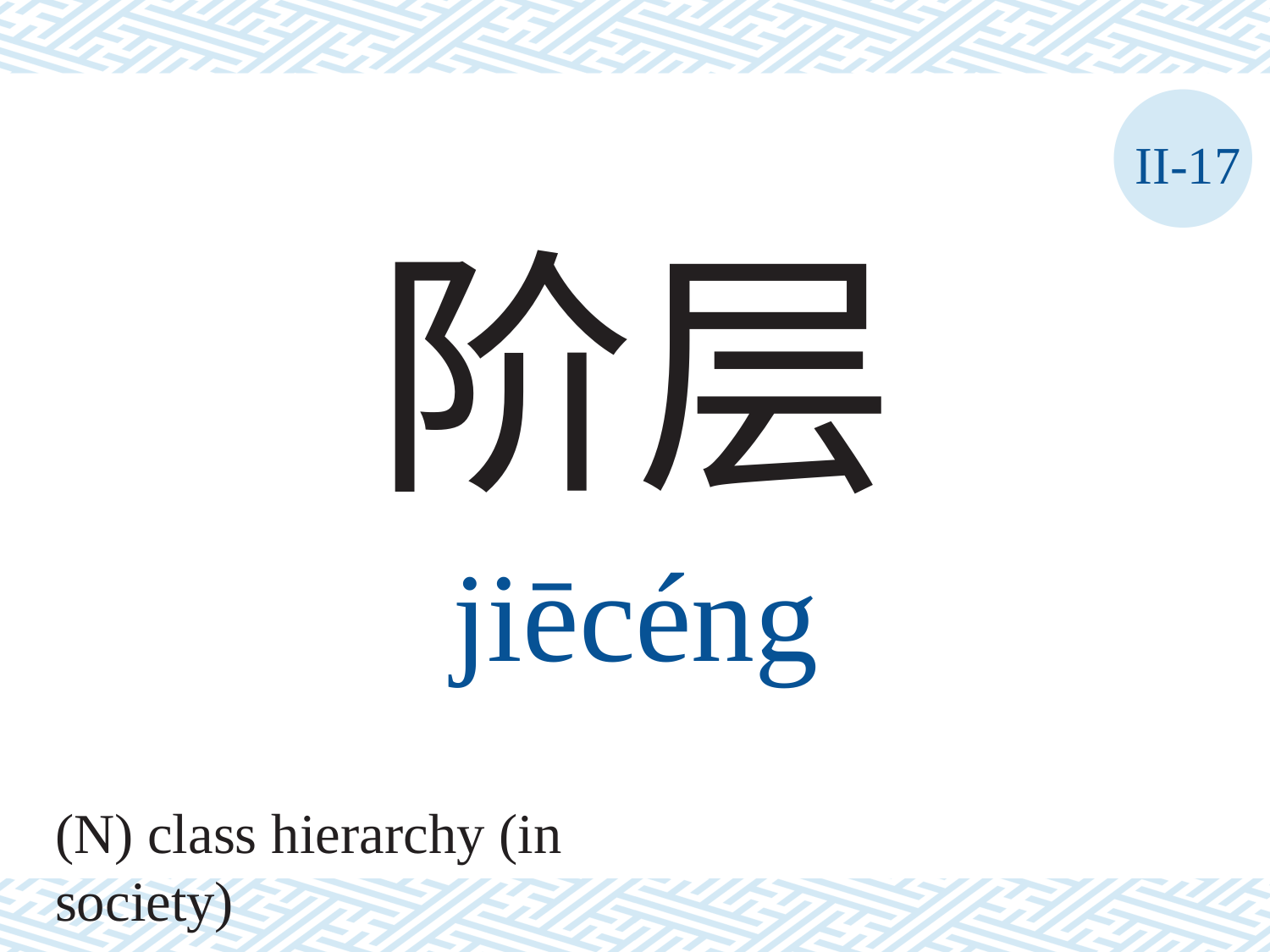

II-17
阶层
jiēcéng
(N) class hierarchy (in society)